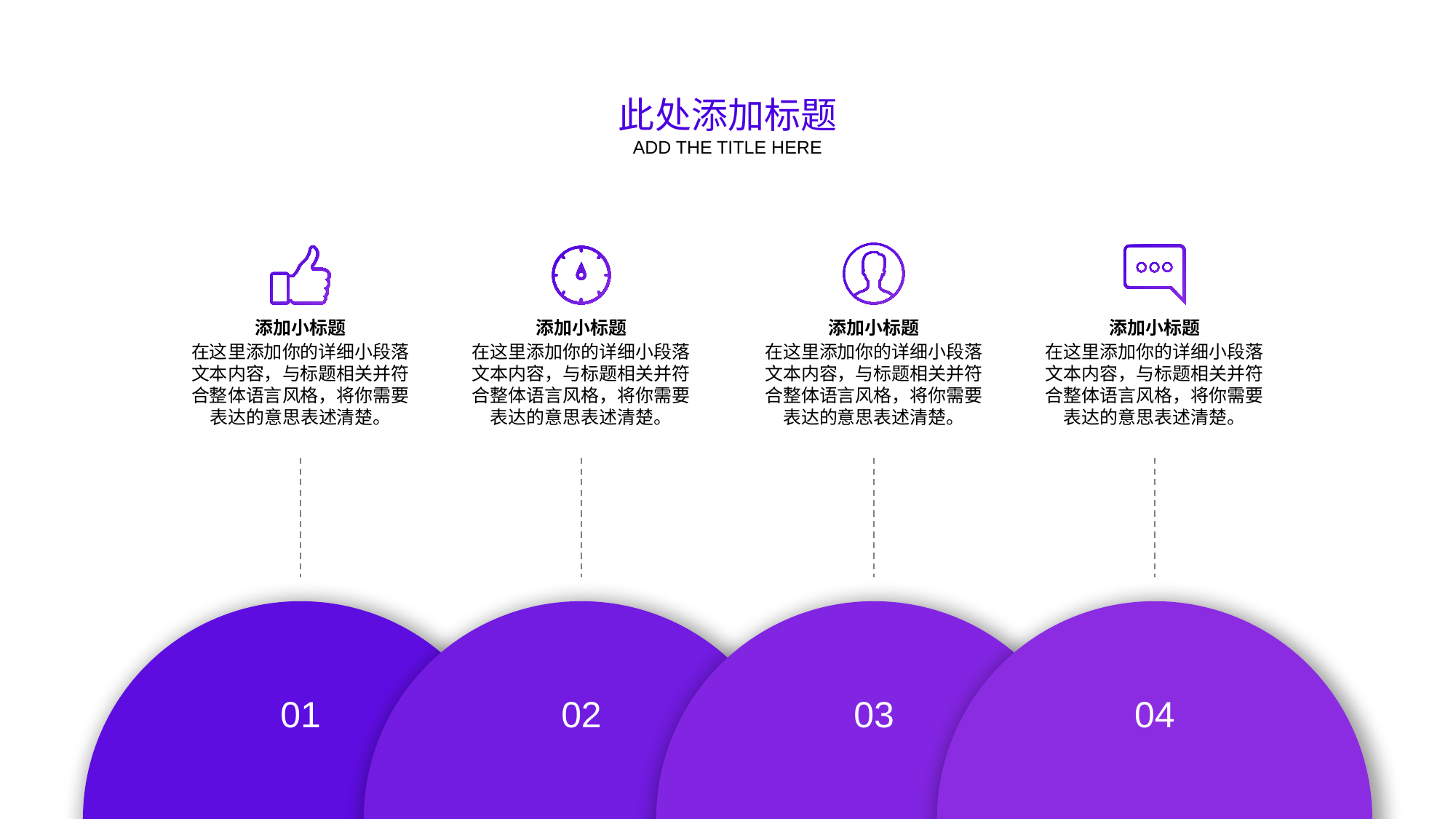

此处添加标题
ADD THE TITLE HERE

添加小标题
在这里添加你的详细小段落文本内容，与标题相关并符合整体语言风格，将你需要表达的意思表述清楚。

添加小标题
在这里添加你的详细小段落文本内容，与标题相关并符合整体语言风格，将你需要表达的意思表述清楚。

添加小标题
在这里添加你的详细小段落文本内容，与标题相关并符合整体语言风格，将你需要表达的意思表述清楚。

添加小标题
在这里添加你的详细小段落文本内容，与标题相关并符合整体语言风格，将你需要表达的意思表述清楚。

01

02

03

04